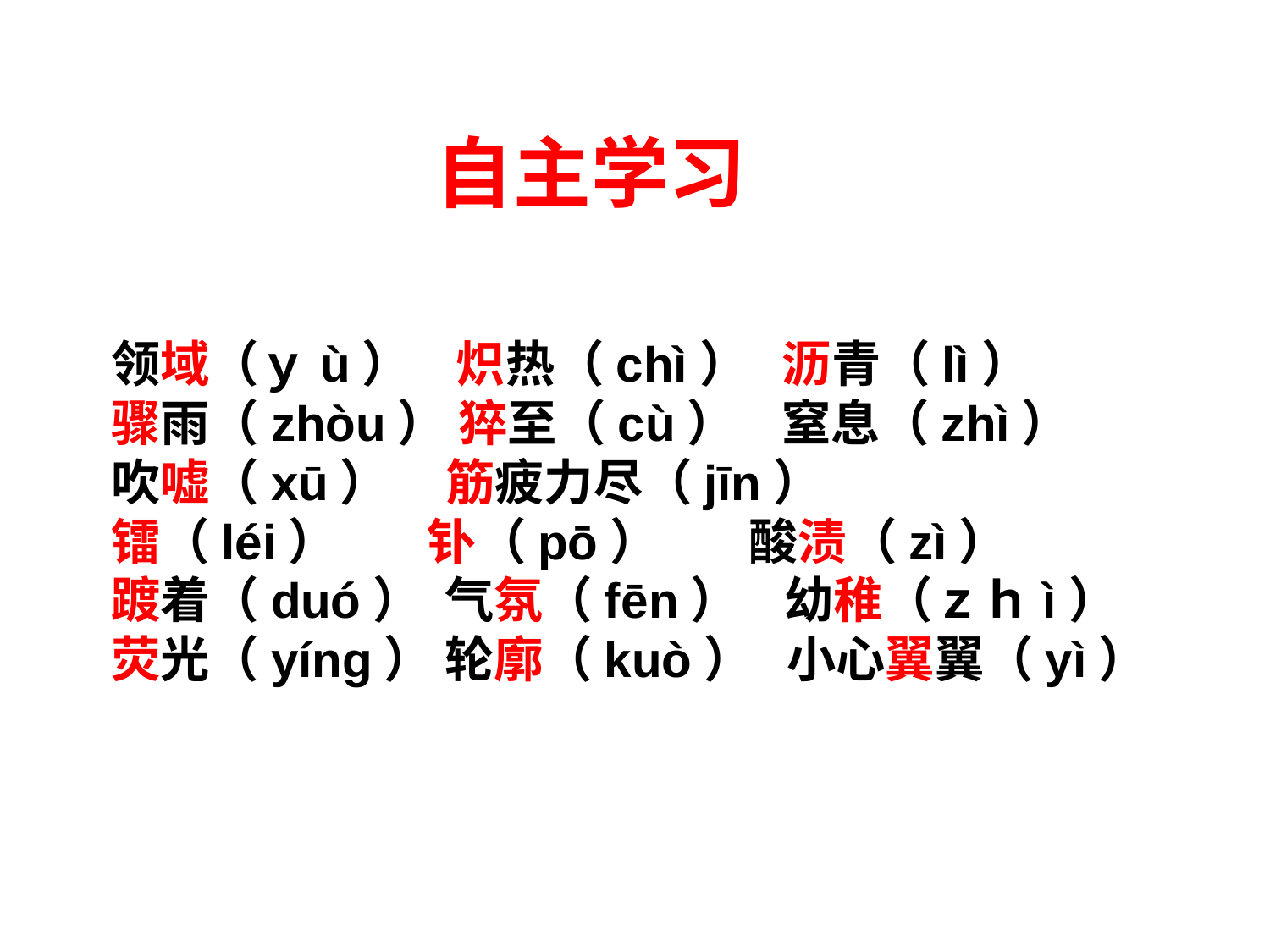

自主学习
领域（ｙù）    炽热（chì）   沥青（lì）
骤雨（zhòu） 猝至（cù）    窒息（zhì）
吹嘘（xū）     筋疲力尽（jīn）
镭（léi）        钋（pō）        酸渍（zì）
踱着（duó）  气氛（fēn）    幼稚（ｚｈì）
荧光（yíng） 轮廓（kuò）   小心翼翼（yì）